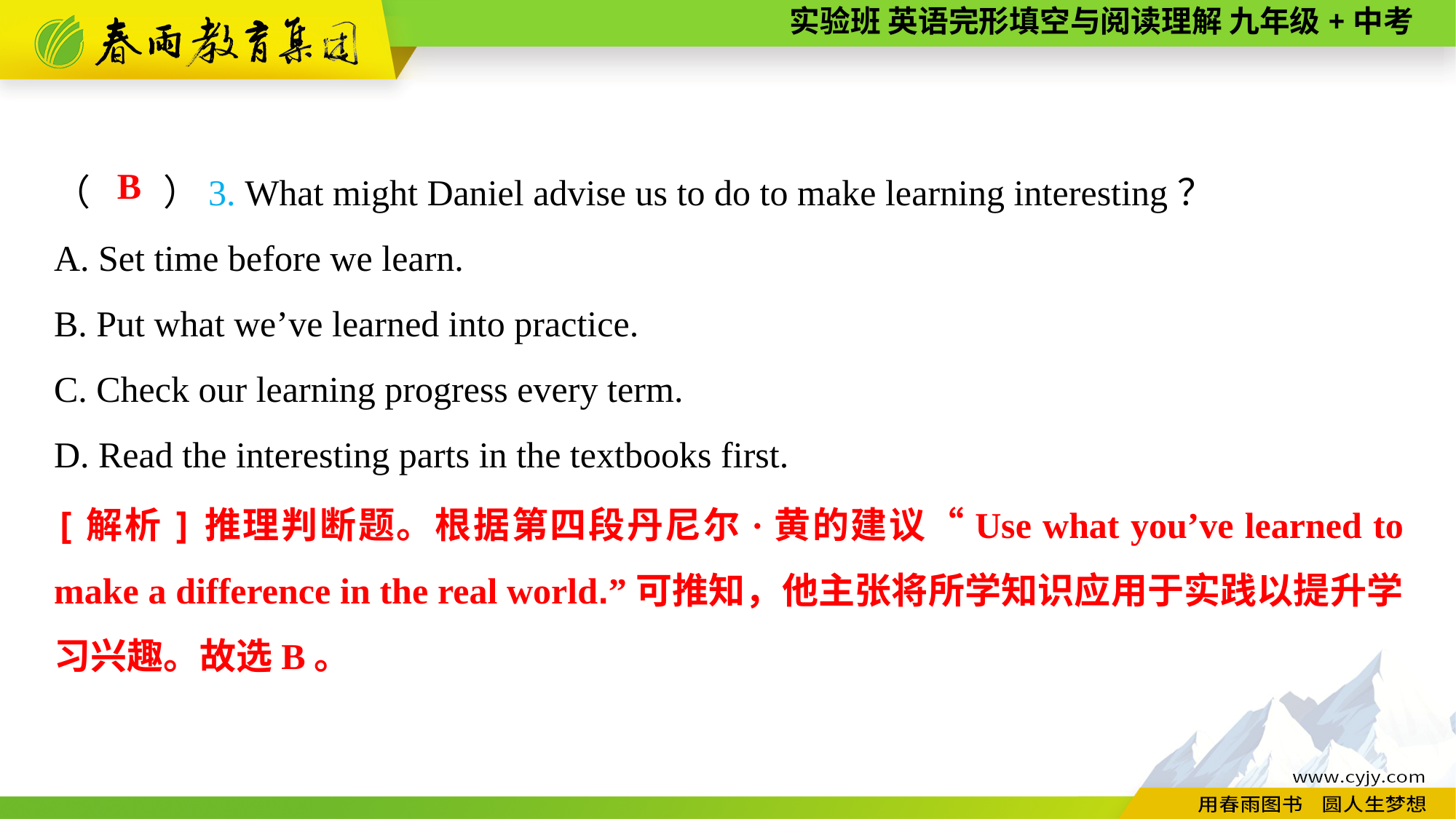

（　　）3. What might Daniel advise us to do to make learning interesting？
A. Set time before we learn.
B. Put what we’ve learned into practice.
C. Check our learning progress every term.
D. Read the interesting parts in the textbooks first.
B
[解析]推理判断题。根据第四段丹尼尔·黄的建议“Use what you’ve learned to make a difference in the real world.”可推知，他主张将所学知识应用于实践以提升学习兴趣。故选B。